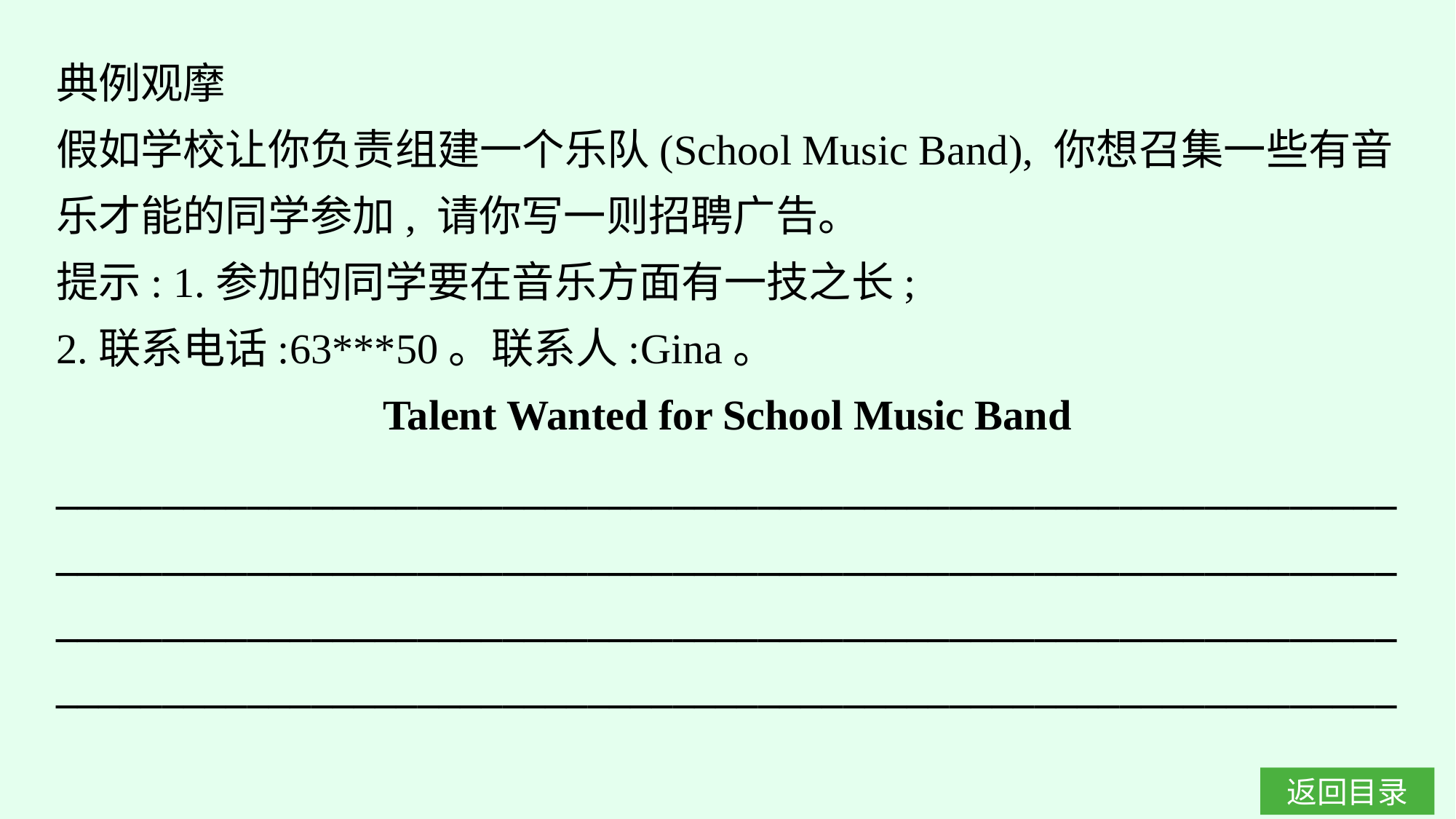

典例观摩
假如学校让你负责组建一个乐队(School Music Band), 你想召集一些有音乐才能的同学参加, 请你写一则招聘广告。
提示: 1.参加的同学要在音乐方面有一技之长;
2.联系电话:63***50。联系人:Gina。
Talent Wanted for School Music Band
_______________________________________________________________
_______________________________________________________________
______________________________________________________________________________________________________________________________